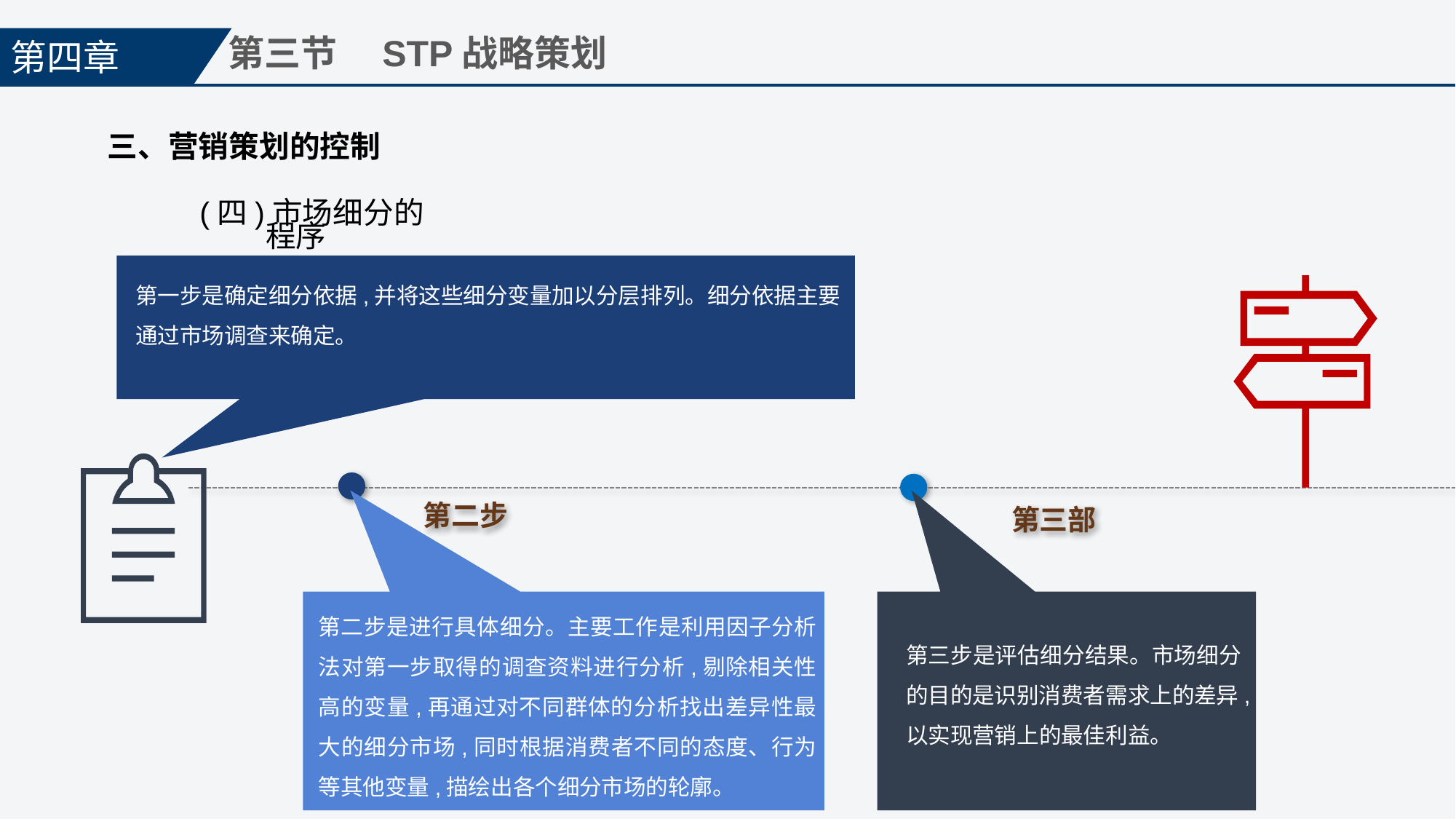

第四章
第三节　STP战略策划
三、营销策划的控制
(四)市场细分的程序

第一步是确定细分依据,并将这些细分变量加以分层排列。细分依据主要通过市场调查来确定。

第二步
第三部

第二步是进行具体细分。主要工作是利用因子分析法对第一步取得的调查资料进行分析,剔除相关性高的变量,再通过对不同群体的分析找出差异性最大的细分市场,同时根据消费者不同的态度、行为等其他变量,描绘出各个细分市场的轮廓。

第三步是评估细分结果。市场细分的目的是识别消费者需求上的差异,以实现营销上的最佳利益。